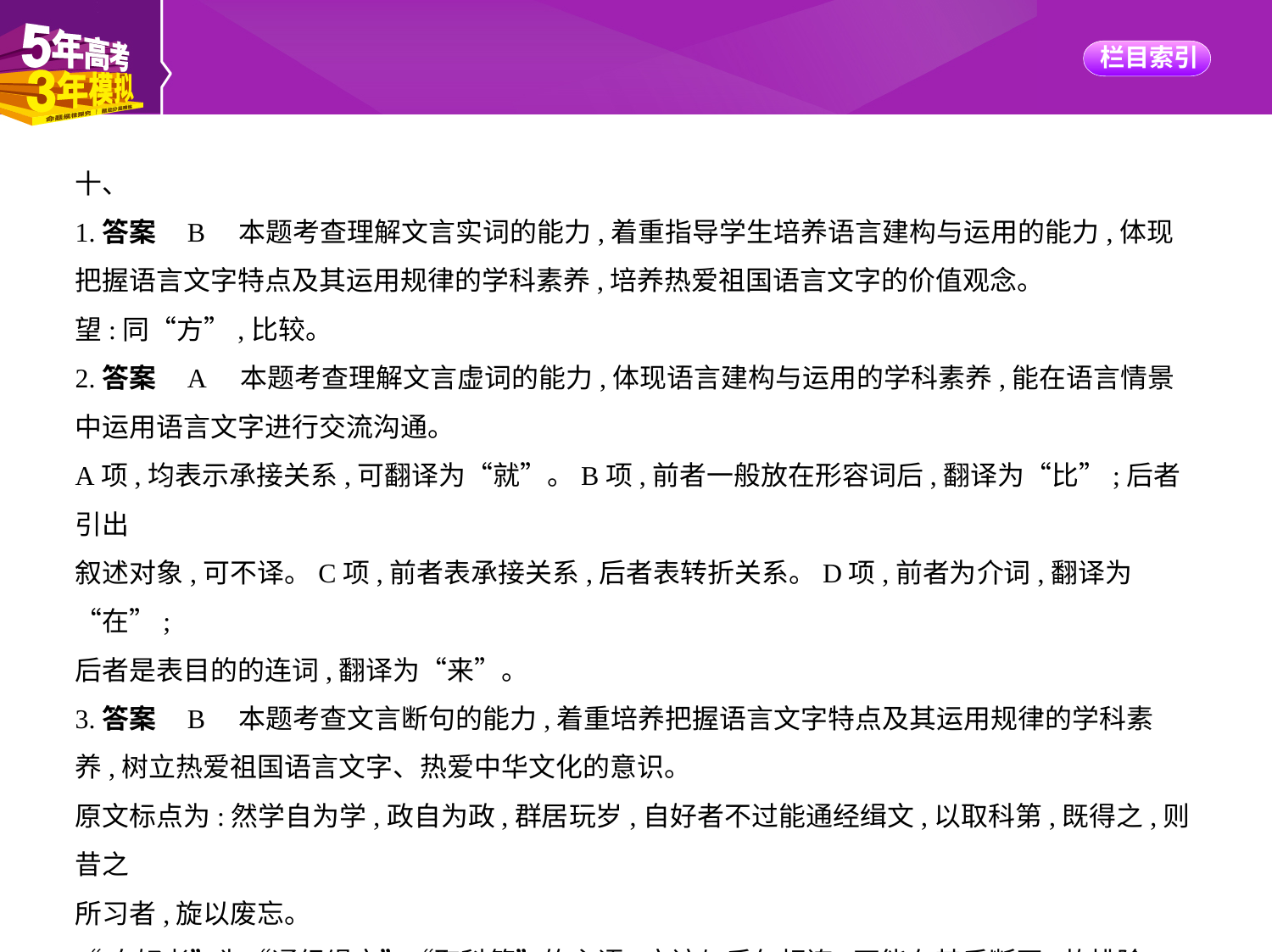

十、
1.答案    B　本题考查理解文言实词的能力,着重指导学生培养语言建构与运用的能力,体现
把握语言文字特点及其运用规律的学科素养,培养热爱祖国语言文字的价值观念。
望:同“方”,比较。
2.答案    A　本题考查理解文言虚词的能力,体现语言建构与运用的学科素养,能在语言情景
中运用语言文字进行交流沟通。
A项,均表示承接关系,可翻译为“就”。B项,前者一般放在形容词后,翻译为“比”;后者引出
叙述对象,可不译。C项,前者表承接关系,后者表转折关系。D项,前者为介词,翻译为“在”;
后者是表目的的连词,翻译为“来”。
3.答案    B　本题考查文言断句的能力,着重培养把握语言文字特点及其运用规律的学科素
养,树立热爱祖国语言文字、热爱中华文化的意识。
原文标点为:然学自为学,政自为政,群居玩岁,自好者不过能通经缉文,以取科第,既得之,则昔之
所习者,旋以废忘。
“自好者”为“通经缉文”“取科第”的主语,应该与后句相连,不能在其后断开,故排除A、